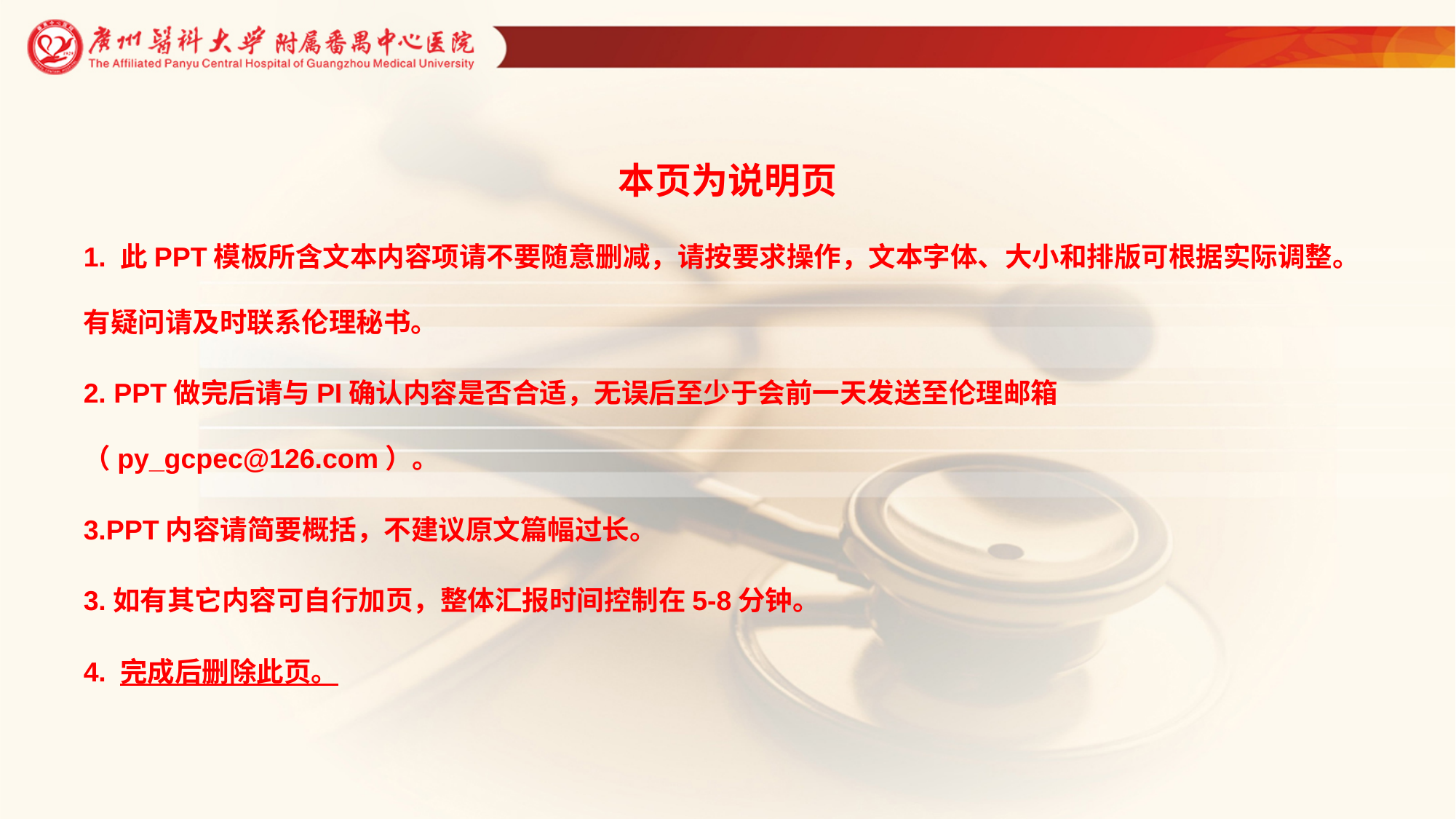

本页为说明页
1. 此PPT模板所含文本内容项请不要随意删减，请按要求操作，文本字体、大小和排版可根据实际调整。有疑问请及时联系伦理秘书。
2. PPT做完后请与PI确认内容是否合适，无误后至少于会前一天发送至伦理邮箱（py_gcpec@126.com）。
3.PPT内容请简要概括，不建议原文篇幅过长。
3.如有其它内容可自行加页，整体汇报时间控制在5-8分钟。
4. 完成后删除此页。